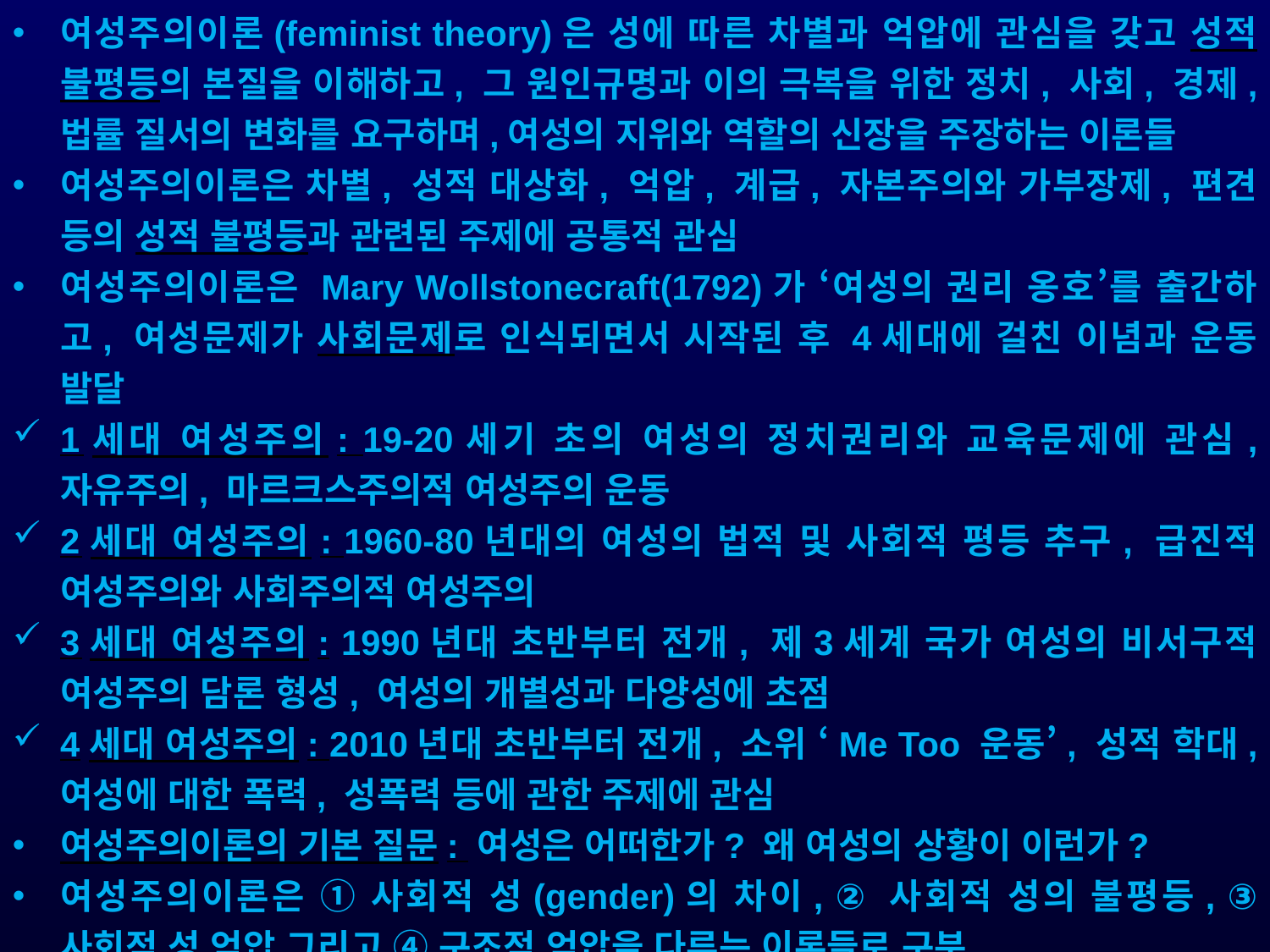

여성주의이론(feminist theory)은 성에 따른 차별과 억압에 관심을 갖고 성적 불평등의 본질을 이해하고, 그 원인규명과 이의 극복을 위한 정치, 사회, 경제, 법률 질서의 변화를 요구하며,여성의 지위와 역할의 신장을 주장하는 이론들
여성주의이론은 차별, 성적 대상화, 억압, 계급, 자본주의와 가부장제, 편견 등의 성적 불평등과 관련된 주제에 공통적 관심
여성주의이론은 Mary Wollstonecraft(1792)가 ‘여성의 권리 옹호’를 출간하고, 여성문제가 사회문제로 인식되면서 시작된 후 4세대에 걸친 이념과 운동 발달
1세대 여성주의: 19-20세기 초의 여성의 정치권리와 교육문제에 관심, 자유주의, 마르크스주의적 여성주의 운동
2세대 여성주의: 1960-80년대의 여성의 법적 및 사회적 평등 추구, 급진적 여성주의와 사회주의적 여성주의
3세대 여성주의: 1990년대 초반부터 전개, 제3세계 국가 여성의 비서구적 여성주의 담론 형성, 여성의 개별성과 다양성에 초점
4세대 여성주의: 2010년대 초반부터 전개, 소위 ‘Me Too 운동’, 성적 학대, 여성에 대한 폭력, 성폭력 등에 관한 주제에 관심
여성주의이론의 기본 질문: 여성은 어떠한가? 왜 여성의 상황이 이런가?
여성주의이론은 ① 사회적 성(gender)의 차이, ② 사회적 성의 불평등, ③ 사회적 성 억압 그리고 ④ 구조적 억압을 다루는 이론들로 구분